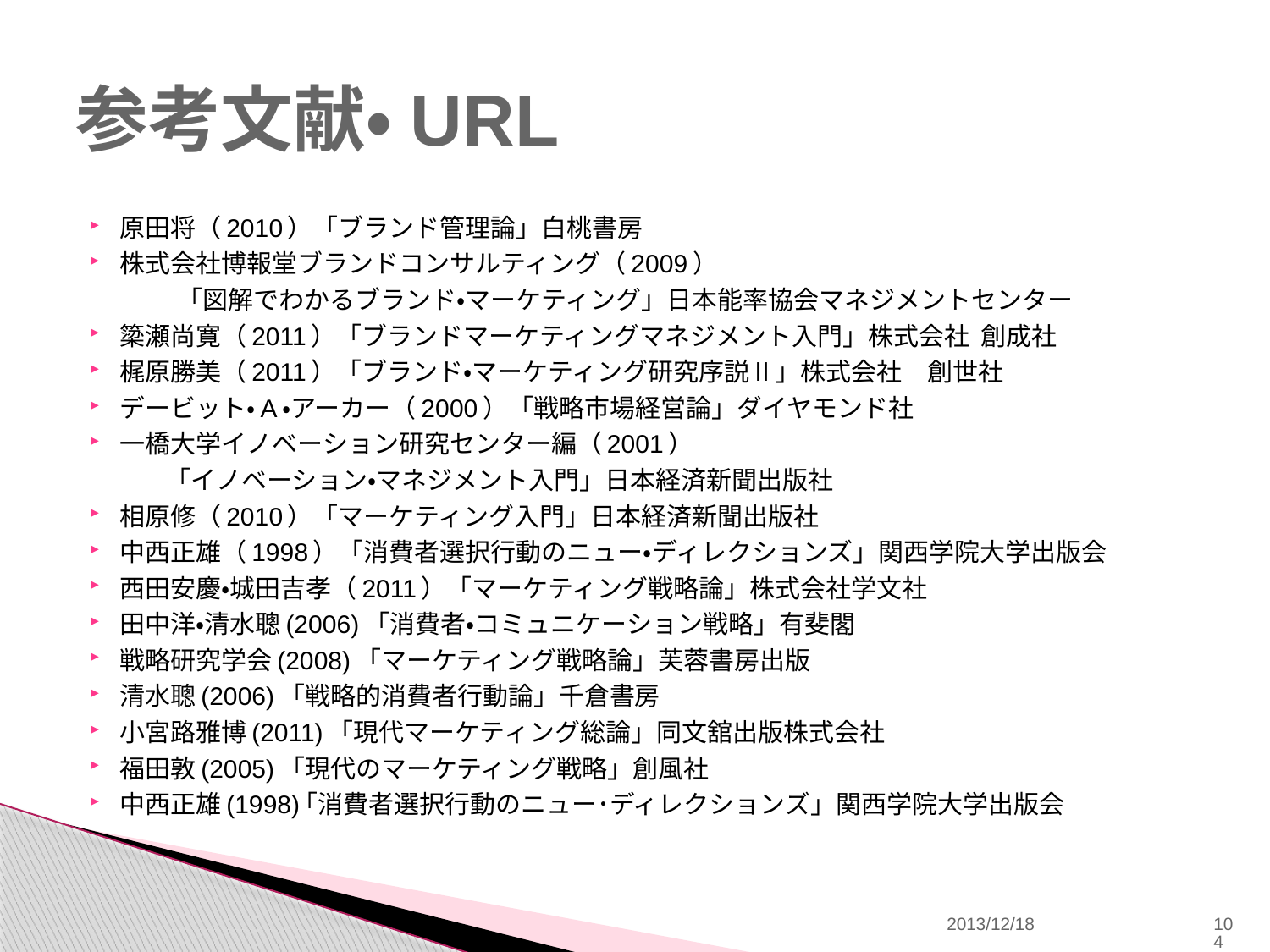

# 参考文献・URL
原田将（2010）「ブランド管理論」白桃書房
株式会社博報堂ブランドコンサルティング（2009）
　　　　「図解でわかるブランド・マーケティング」日本能率協会マネジメントセンター
簗瀬尚寛（2011）「ブランドマーケティングマネジメント入門」株式会社  創成社
梶原勝美（2011）「ブランド・マーケティング研究序説Ⅱ」株式会社　創世社
デービット・A・アーカー（2000）「戦略市場経営論」ダイヤモンド社
一橋大学イノベーション研究センター編（2001）
　　　「イノベーション・マネジメント入門」日本経済新聞出版社
相原修（2010）「マーケティング入門」日本経済新聞出版社
中西正雄（1998）「消費者選択行動のニュー・ディレクションズ」関西学院大学出版会
西田安慶・城田吉孝（2011）「マーケティング戦略論」株式会社学文社
田中洋・清水聰(2006)「消費者・コミュニケーション戦略」有斐閣
戦略研究学会(2008)「マーケティング戦略論」芙蓉書房出版
清水聰(2006)「戦略的消費者行動論」千倉書房
小宮路雅博(2011)「現代マーケティング総論」同文舘出版株式会社
福田敦(2005)「現代のマーケティング戦略」創風社
中西正雄(1998)｢消費者選択行動のニュー･ディレクションズ」関西学院大学出版会
2013/12/18
104